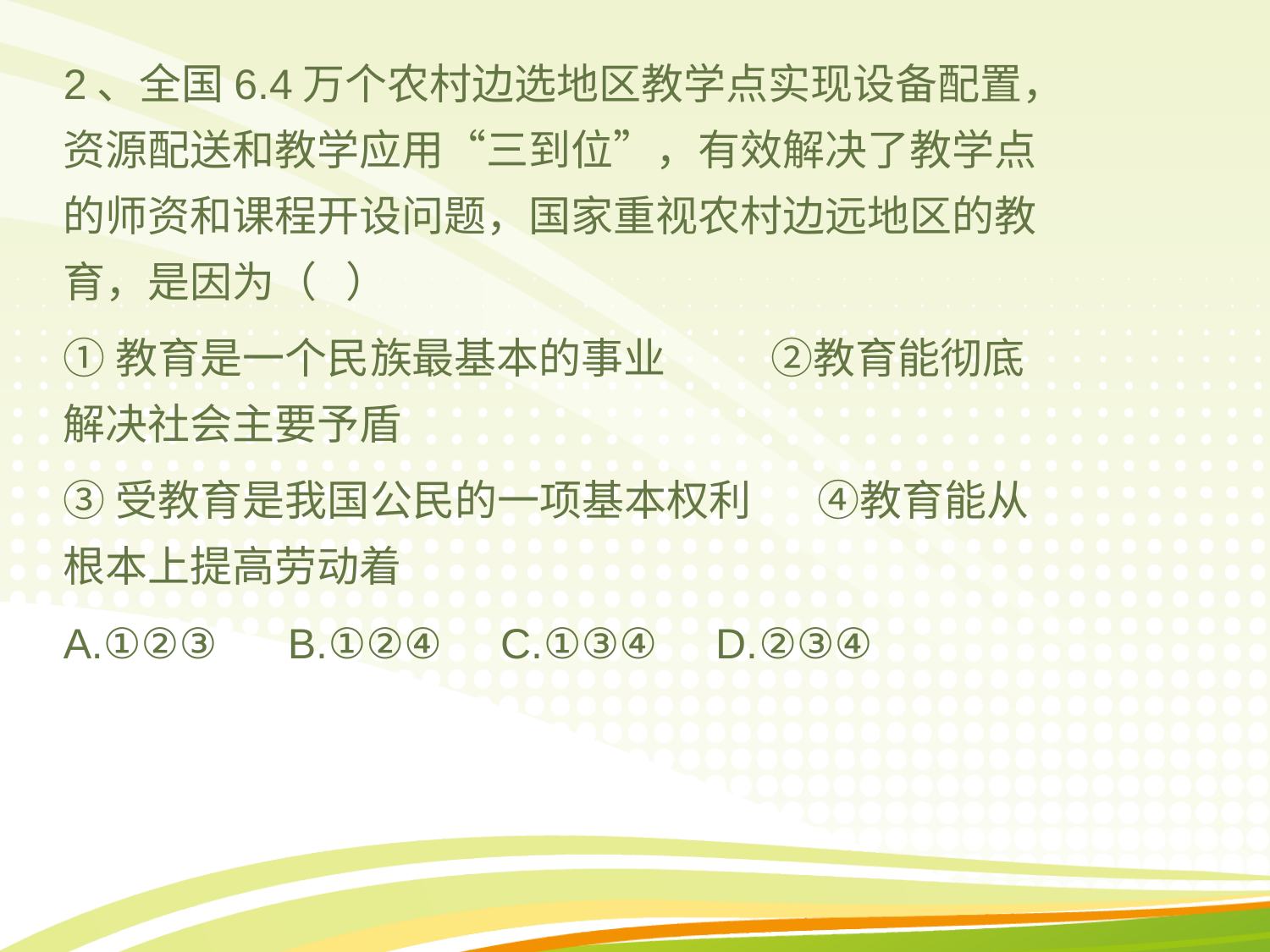

2、全国6.4万个农村边选地区教学点实现设备配置，资源配送和教学应用“三到位”，有效解决了教学点的师资和课程开设问题，国家重视农村边远地区的教育，是因为（   ）
①教育是一个民族最基本的事业           ②教育能彻底解决社会主要予盾
③受教育是我国公民的一项基本权利       ④教育能从根本上提高劳动着
A.①②③      B.①②④     C.①③④     D.②③④